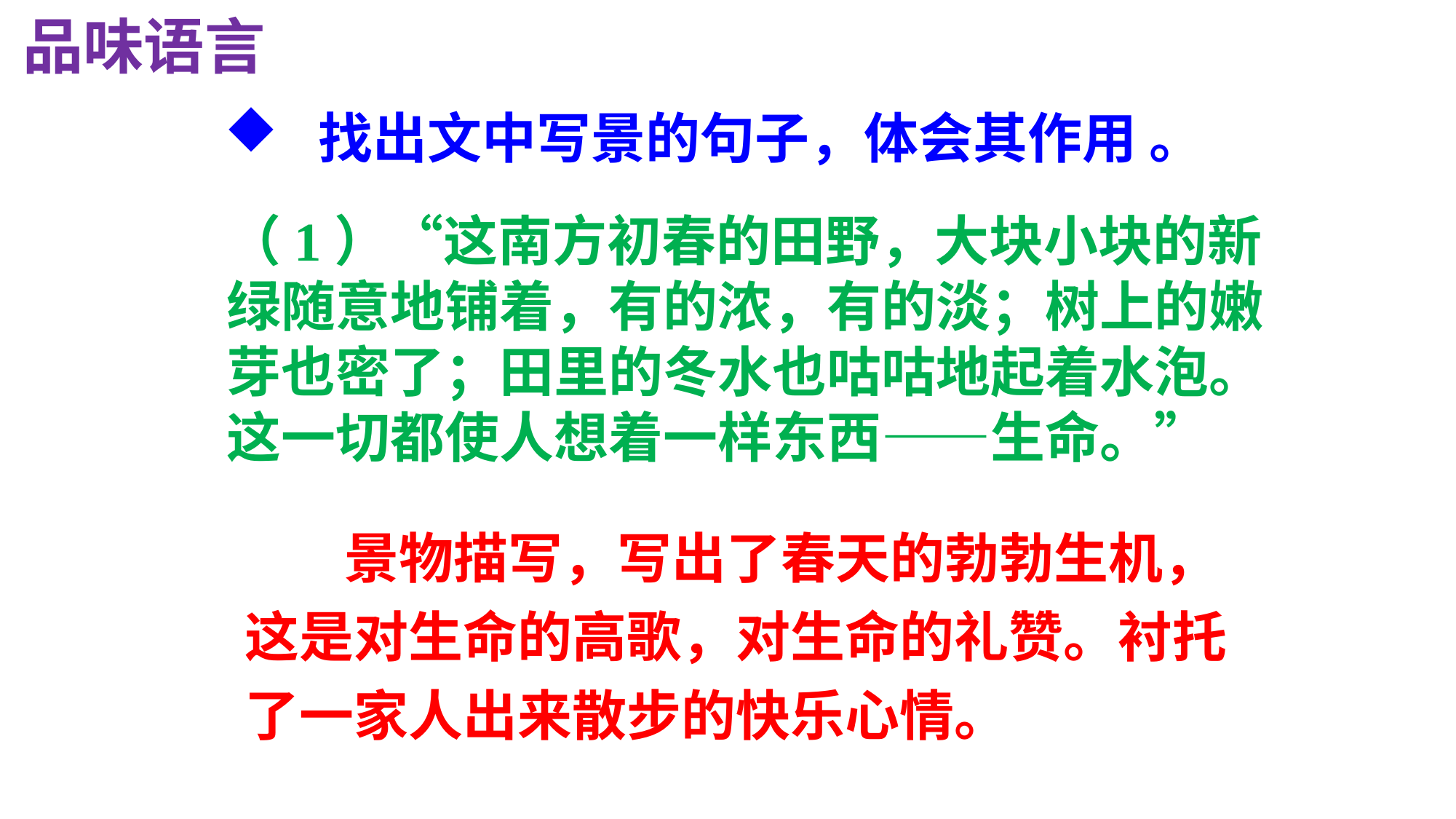

品味语言
 找出文中写景的句子，体会其作用 。
（1）“这南方初春的田野，大块小块的新绿随意地铺着，有的浓，有的淡；树上的嫩芽也密了；田里的冬水也咕咕地起着水泡。这一切都使人想着一样东西——生命。”
       景物描写，写出了春天的勃勃生机，这是对生命的高歌，对生命的礼赞。衬托了一家人出来散步的快乐心情。